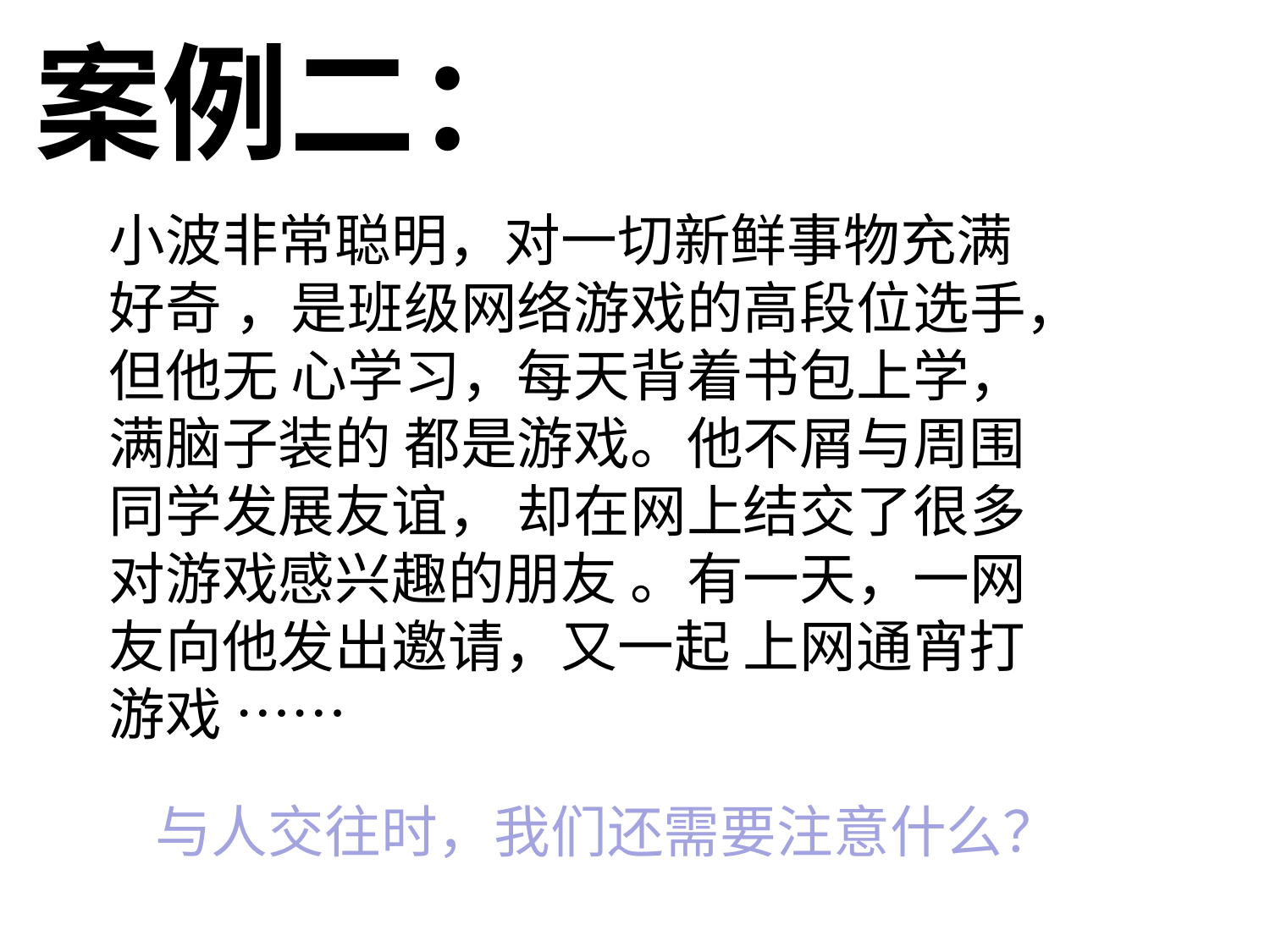

案例二：
小波非常聪明，对一切新鲜事物充满好奇 ，是班级网络游戏的高段位选手，但他无 心学习，每天背着书包上学，满脑子装的 都是游戏。他不屑与周围同学发展友谊， 却在网上结交了很多对游戏感兴趣的朋友 。有一天，一网友向他发出邀请，又一起 上网通宵打游戏 ……
与人交往时，我们还需要注意什么？